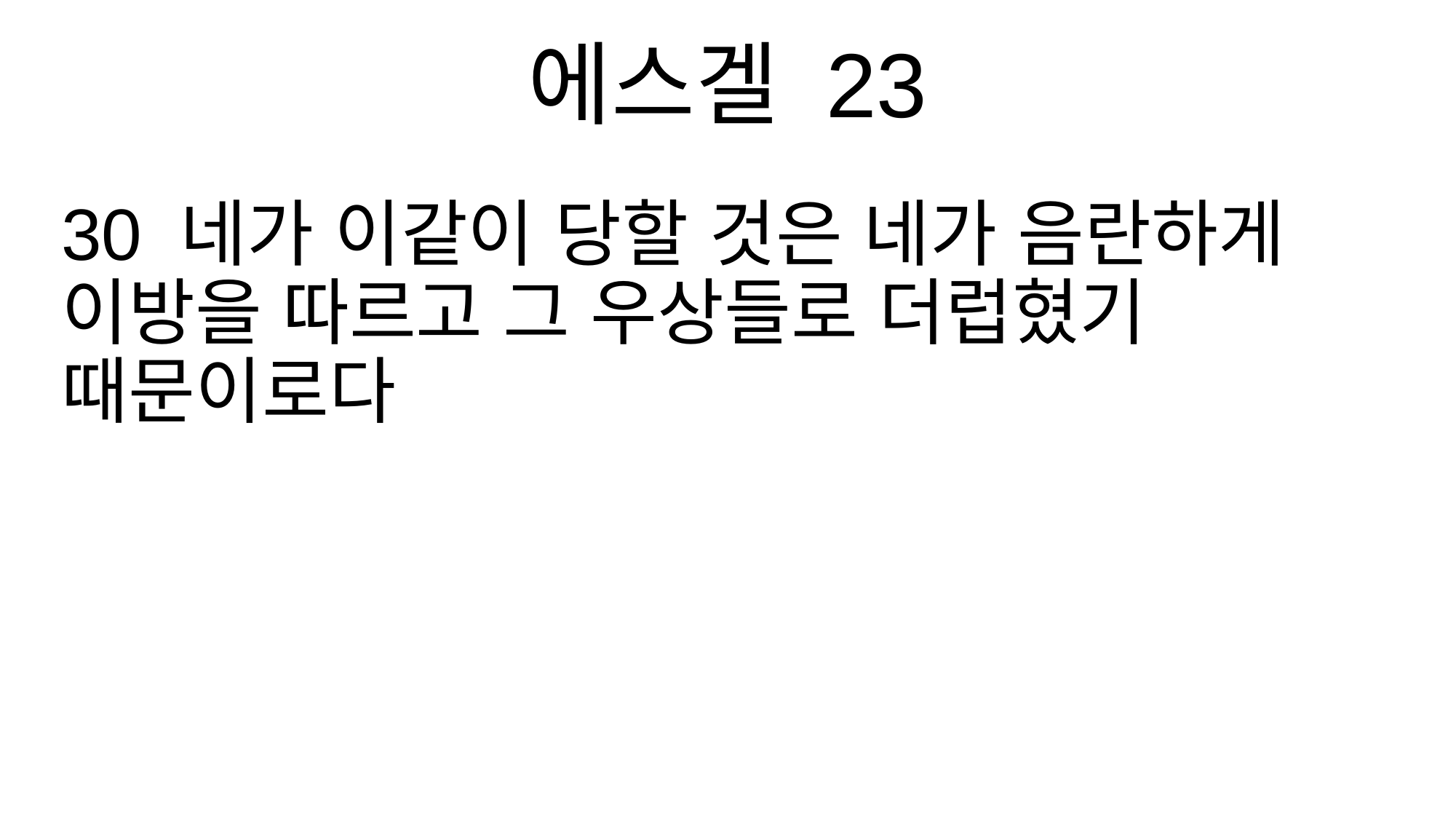

에스겔 23
30 네가 이같이 당할 것은 네가 음란하게 이방을 따르고 그 우상들로 더럽혔기 때문이로다